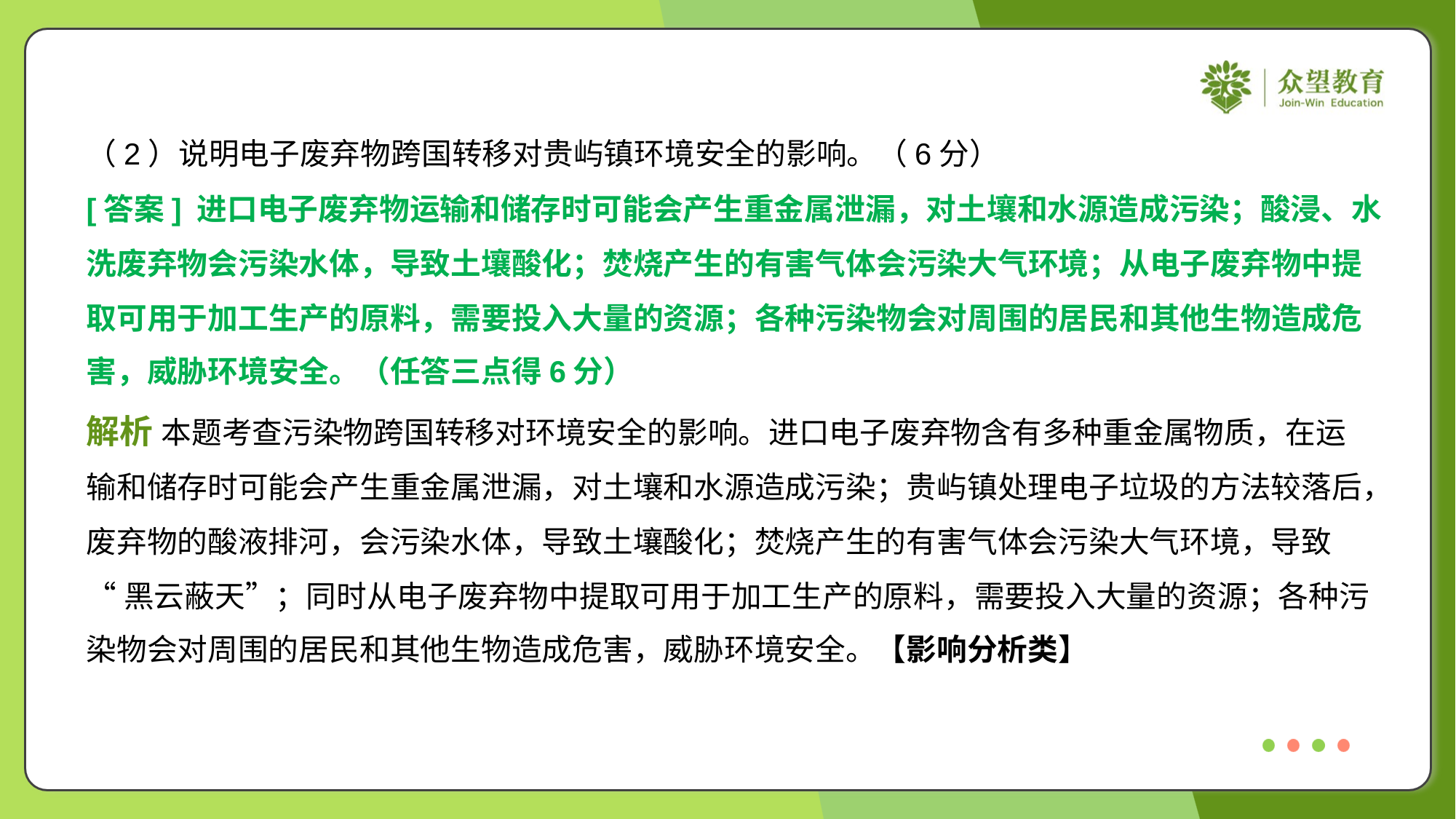

（2）说明电子废弃物跨国转移对贵屿镇环境安全的影响。（6分）
[答案] 进口电子废弃物运输和储存时可能会产生重金属泄漏，对土壤和水源造成污染；酸浸、水
洗废弃物会污染水体，导致土壤酸化；焚烧产生的有害气体会污染大气环境；从电子废弃物中提
取可用于加工生产的原料，需要投入大量的资源；各种污染物会对周围的居民和其他生物造成危
害，威胁环境安全。（任答三点得6分）
解析 本题考查污染物跨国转移对环境安全的影响。进口电子废弃物含有多种重金属物质，在运
输和储存时可能会产生重金属泄漏，对土壤和水源造成污染；贵屿镇处理电子垃圾的方法较落后，
废弃物的酸液排河，会污染水体，导致土壤酸化；焚烧产生的有害气体会污染大气环境，导致
“黑云蔽天”；同时从电子废弃物中提取可用于加工生产的原料，需要投入大量的资源；各种污
染物会对周围的居民和其他生物造成危害，威胁环境安全。【影响分析类】